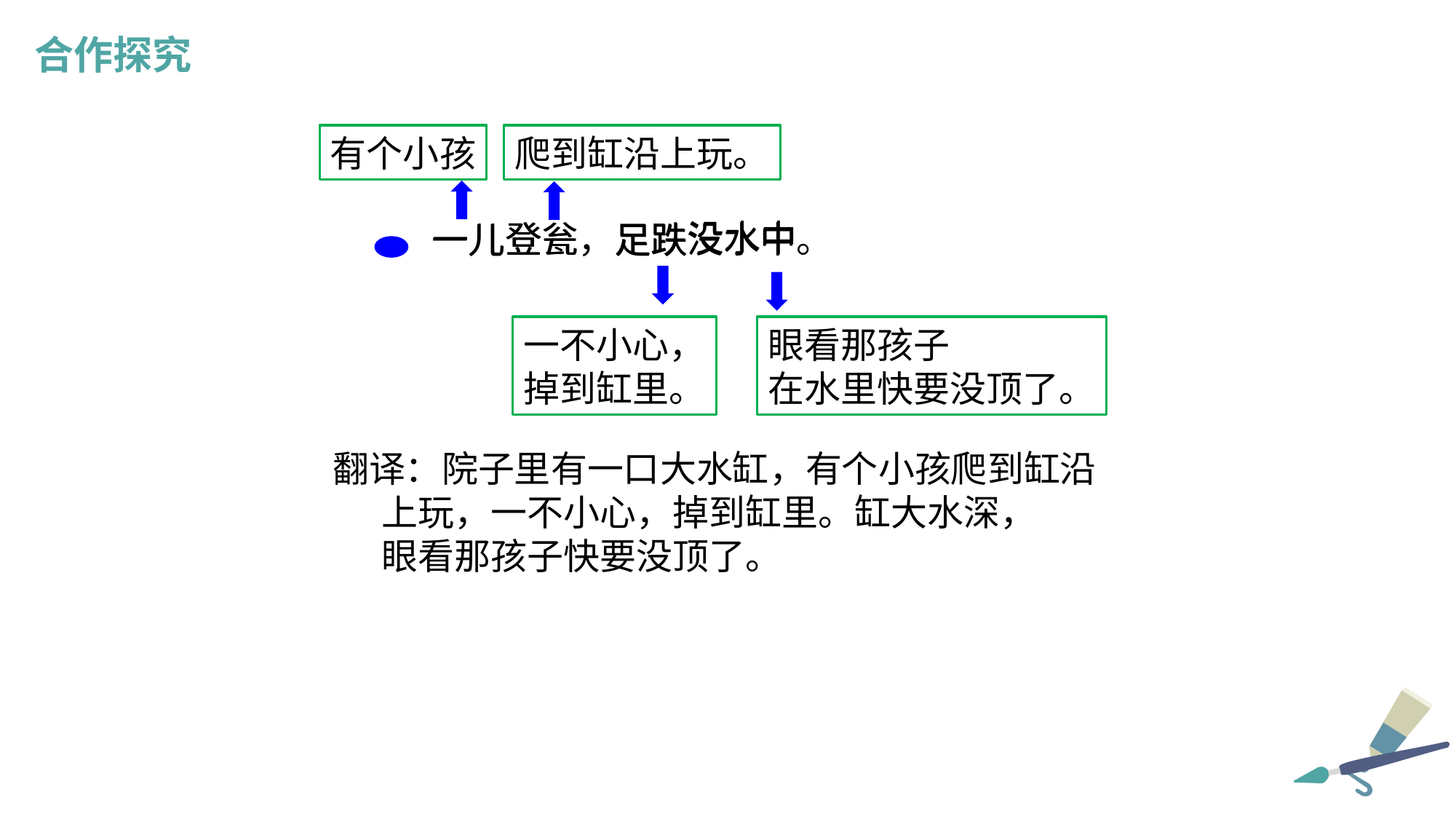

合作探究
爬到缸沿上玩。
有个小孩

没水中
一儿登瓮，足跌没水中。
登瓮
足跌
一儿

眼看那孩子
在水里快要没顶了。
一不小心，
掉到缸里。
    翻译：院子里有一口大水缸，有个小孩爬到缸沿
          上玩，一不小心，掉到缸里。缸大水深，
          眼看那孩子快要没顶了。